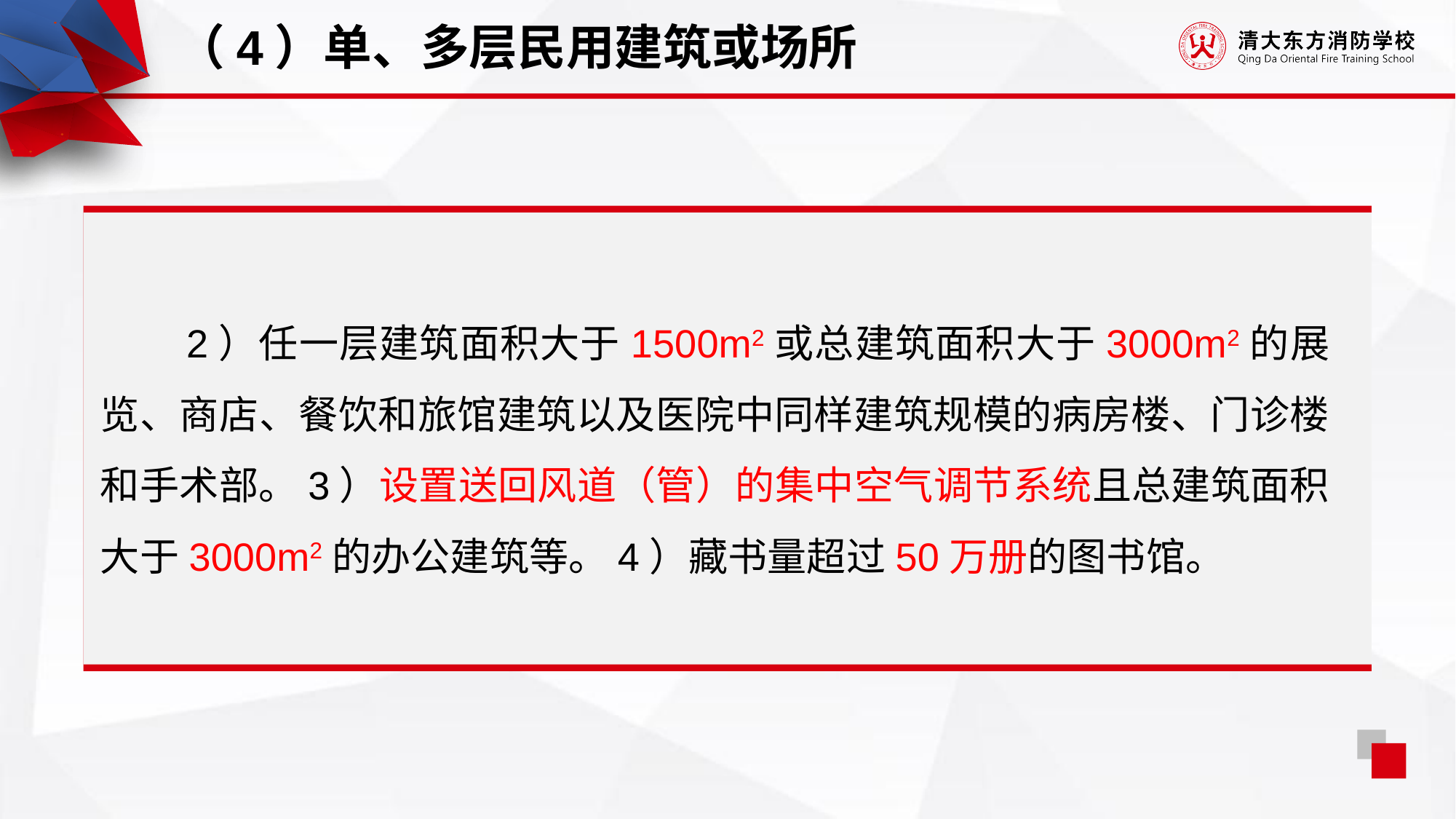

（4）单、多层民用建筑或场所

2）任一层建筑面积大于1500m2或总建筑面积大于3000m2的展览、商店、餐饮和旅馆建筑以及医院中同样建筑规模的病房楼、门诊楼和手术部。3）设置送回风道（管）的集中空气调节系统且总建筑面积大于3000m2的办公建筑等。4）藏书量超过50万册的图书馆。